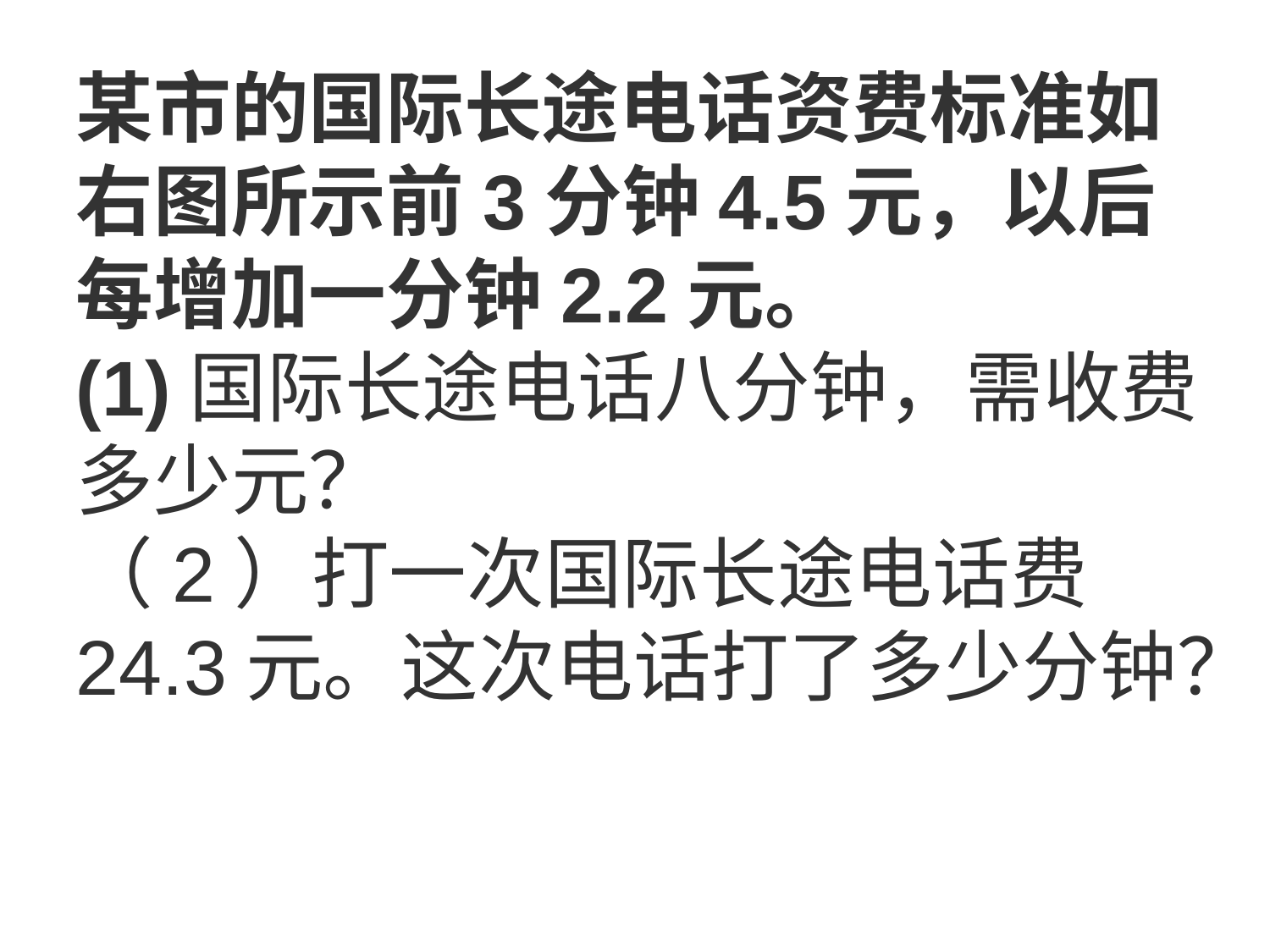

某市的国际长途电话资费标准如右图所示前3分钟4.5元，以后每增加一分钟2.2元。
(1)国际长途电话八分钟，需收费多少元？
（2）打一次国际长途电话费24.3元。这次电话打了多少分钟？